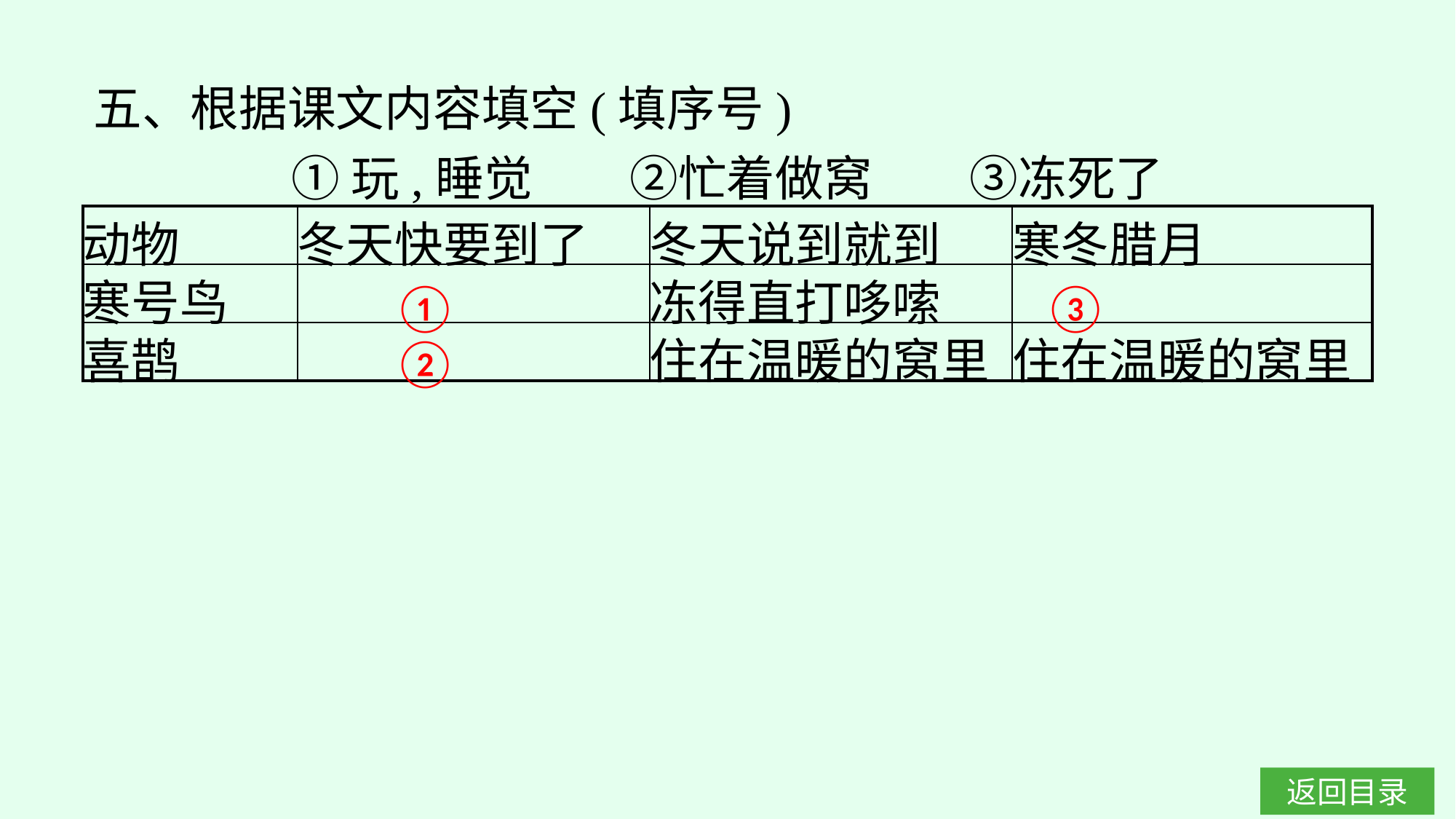

五、根据课文内容填空(填序号)
①玩,睡觉　　②忙着做窝　　③冻死了
| 动物 | 冬天快要到了 | 冬天说到就到 | 寒冬腊月 |
| --- | --- | --- | --- |
| 寒号鸟 |  | 冻得直打哆嗦 |  |
| 喜鹊 |  | 住在温暖的窝里 | 住在温暖的窝里 |
③
①
②